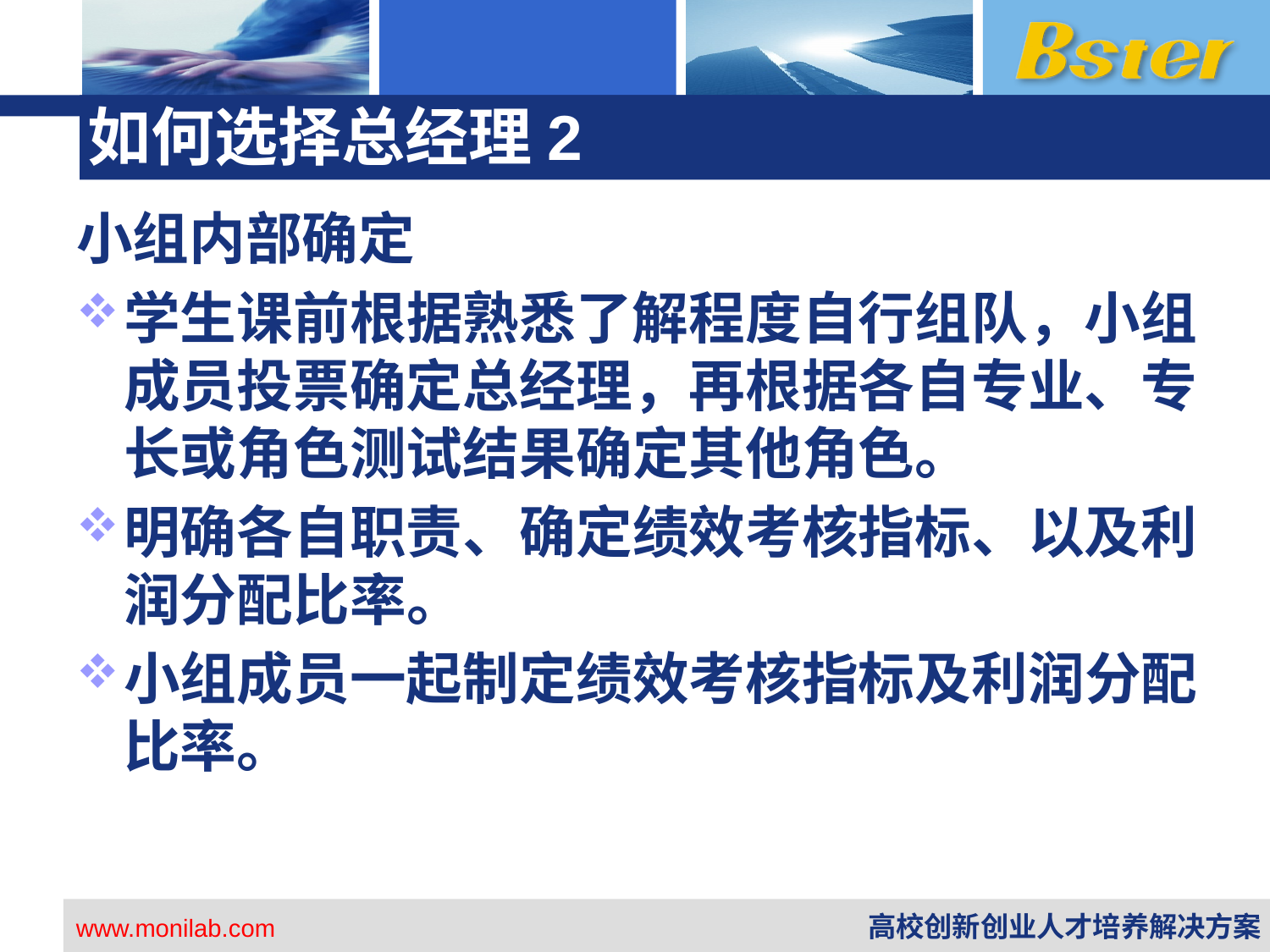

# 如何选择总经理2
小组内部确定
学生课前根据熟悉了解程度自行组队，小组成员投票确定总经理，再根据各自专业、专长或角色测试结果确定其他角色。
明确各自职责、确定绩效考核指标、以及利润分配比率。
小组成员一起制定绩效考核指标及利润分配比率。